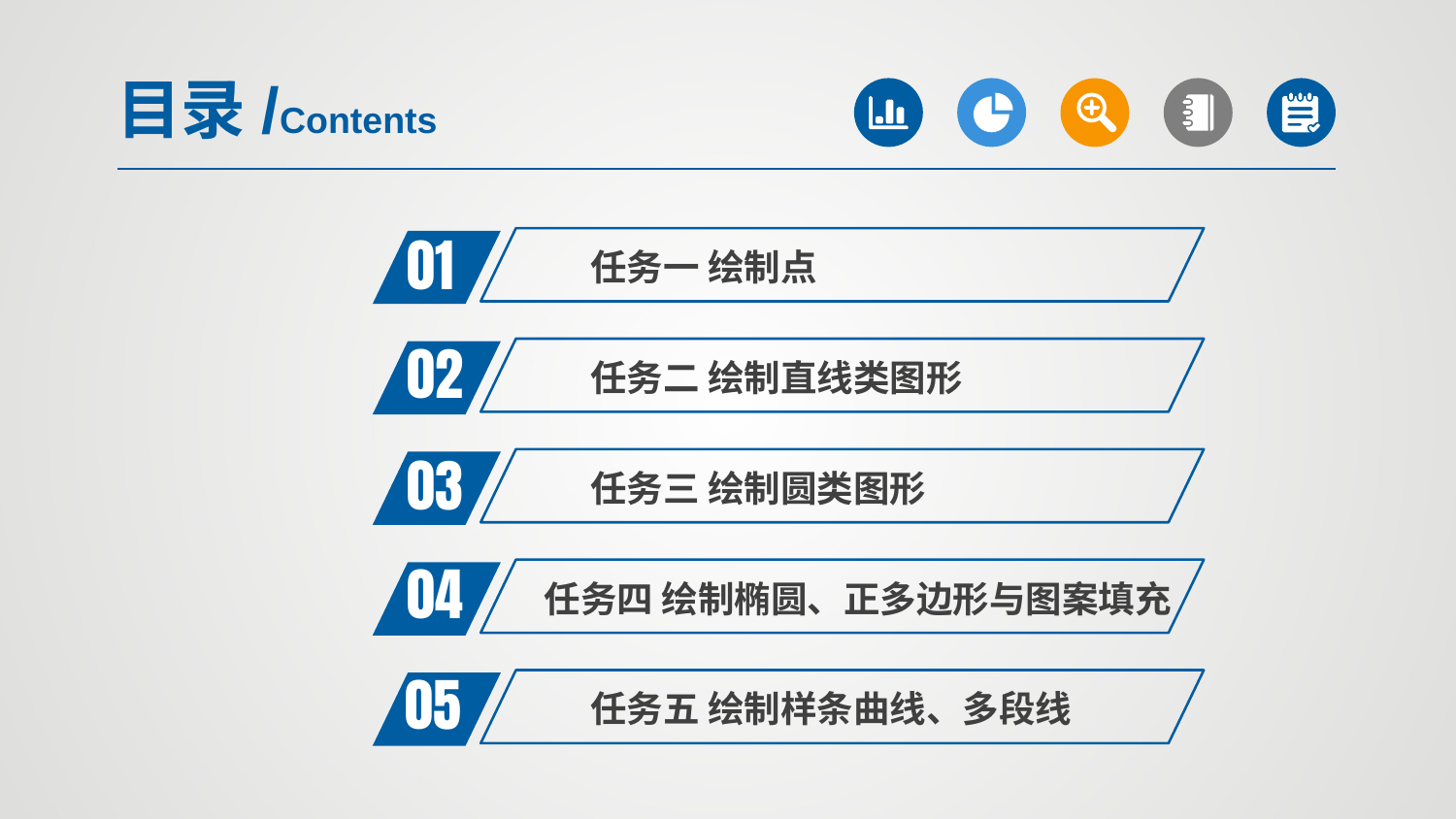

目录/Contents

01

任务一 绘制点
02

任务二 绘制直线类图形
03

任务三 绘制圆类图形
04

任务四 绘制椭圆、正多边形与图案填充
05

任务五 绘制样条曲线、多段线